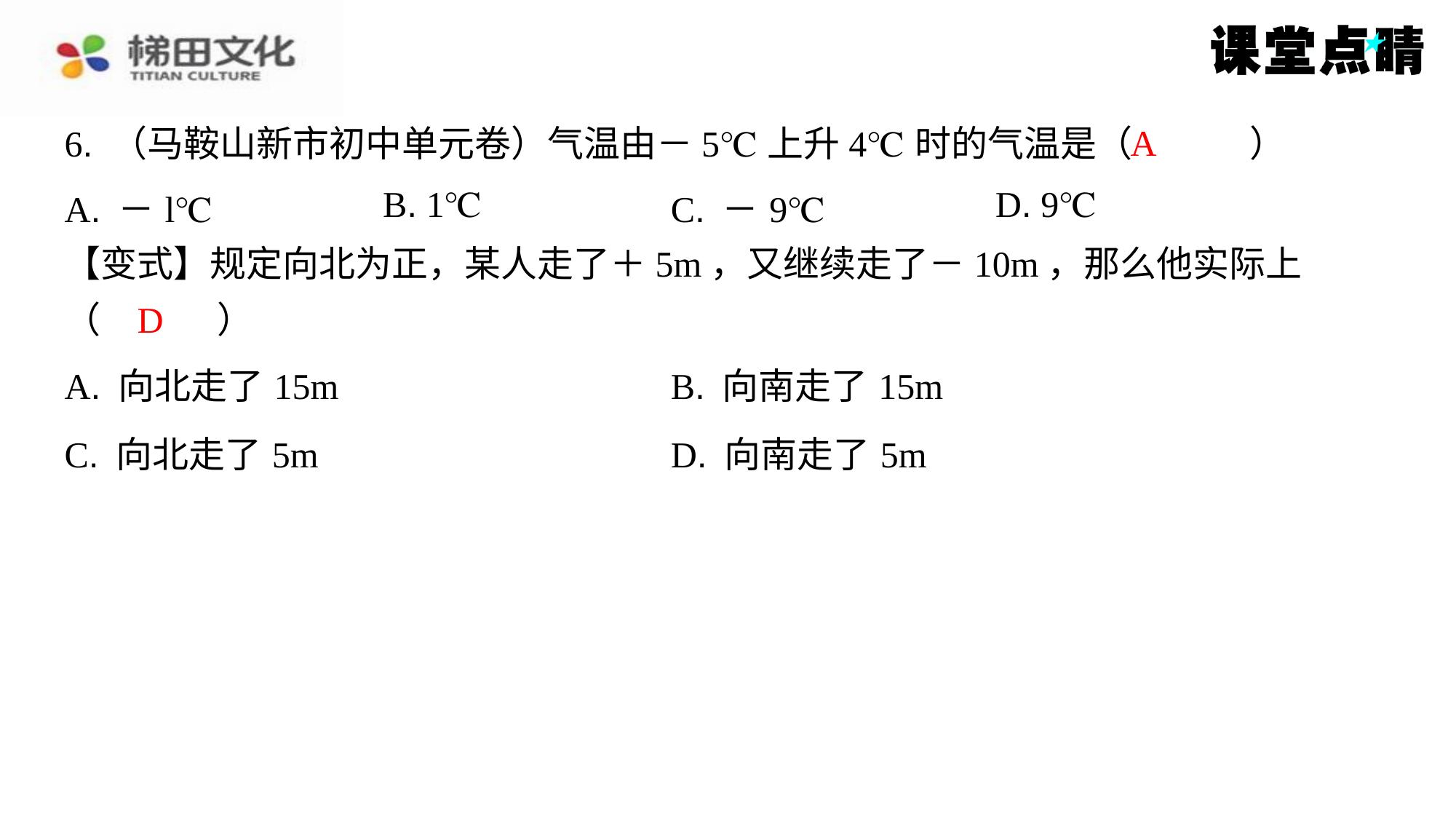

A
6. （马鞍山新市初中单元卷）气温由－5℃上升4℃时的气温是（　A　）
| A. －l℃ | B. 1℃ | C. －9℃ | D. 9℃ |
| --- | --- | --- | --- |
【变式】规定向北为正，某人走了＋5m，又继续走了－10m，那么他实际上
（　D　）
D
| A. 向北走了15m | B. 向南走了15m |
| --- | --- |
| C. 向北走了5m | D. 向南走了5m |